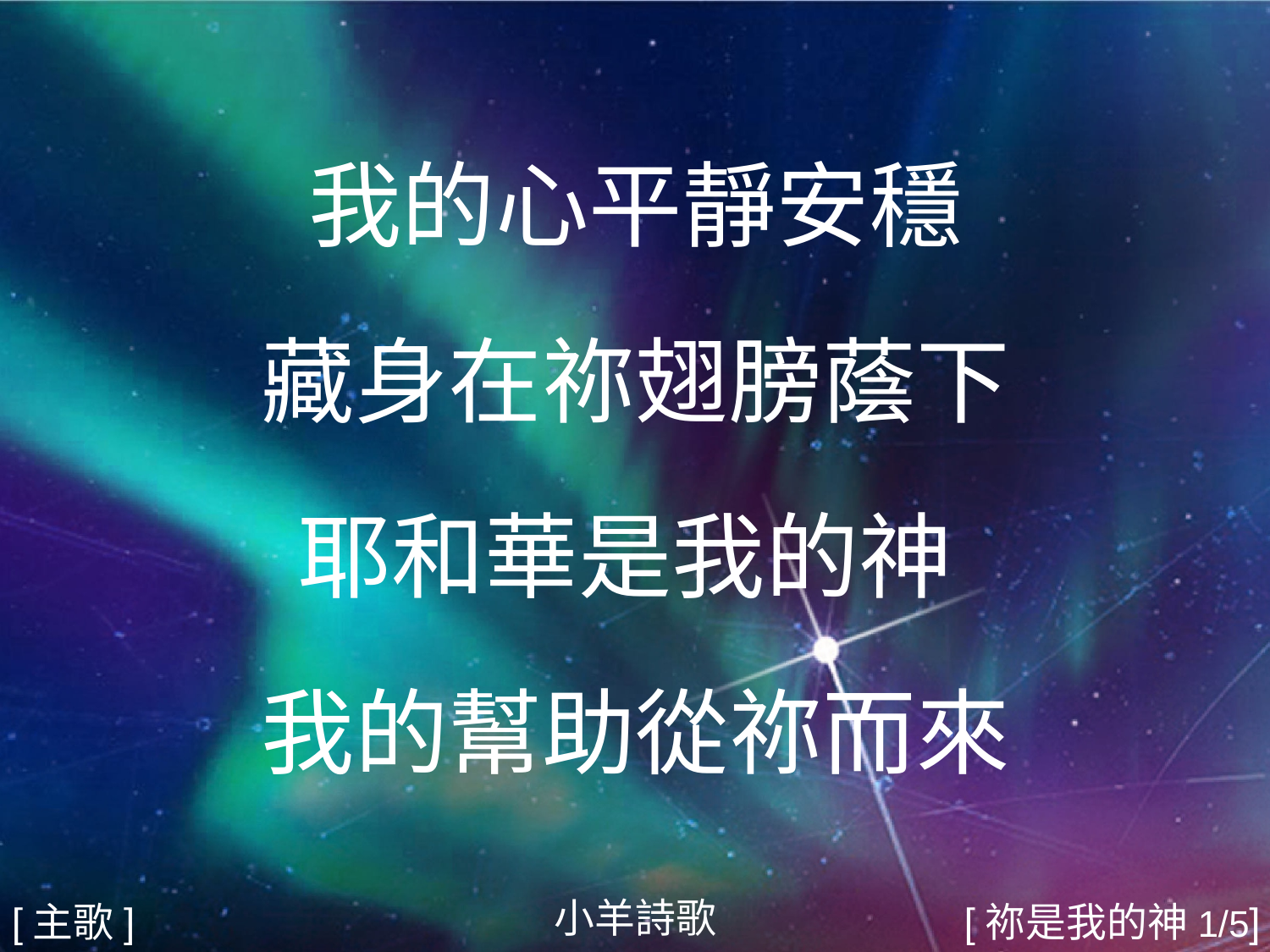

我的心平靜安穩

藏身在祢翅膀蔭下

耶和華是我的神

我的幫助從祢而來
#

小羊詩歌
[主歌]
[祢是我的神1/5]